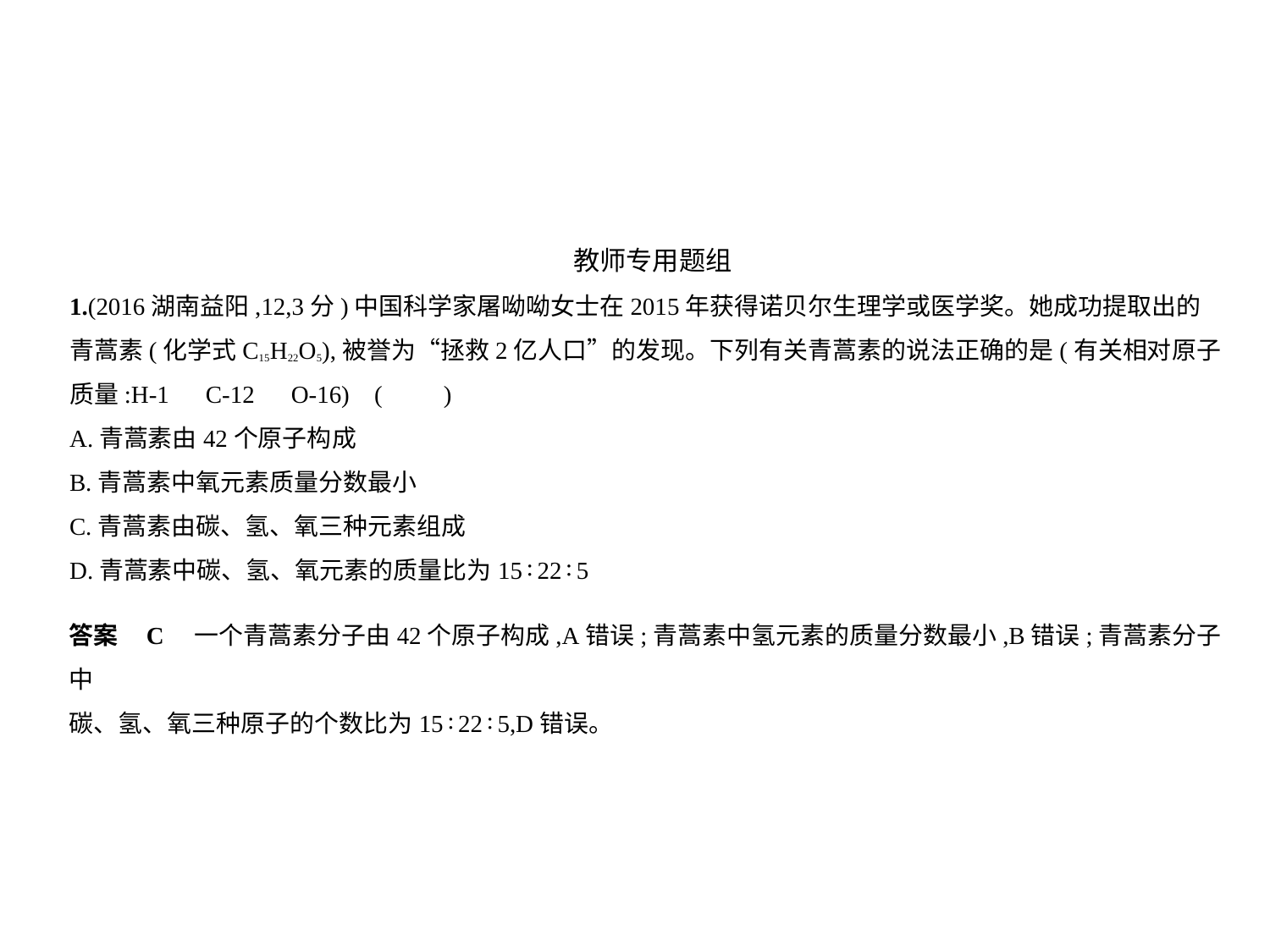

教师专用题组
1.(2016湖南益阳,12,3分)中国科学家屠呦呦女士在2015年获得诺贝尔生理学或医学奖。她成功提取出的
青蒿素(化学式C15H22O5),被誉为“拯救2亿人口”的发现。下列有关青蒿素的说法正确的是(有关相对原子
质量:H-1　C-12　O-16) (　　)
A.青蒿素由42个原子构成
B.青蒿素中氧元素质量分数最小
C.青蒿素由碳、氢、氧三种元素组成
D.青蒿素中碳、氢、氧元素的质量比为15∶22∶5
答案    C　一个青蒿素分子由42个原子构成,A错误;青蒿素中氢元素的质量分数最小,B错误;青蒿素分子中
碳、氢、氧三种原子的个数比为15∶22∶5,D错误。